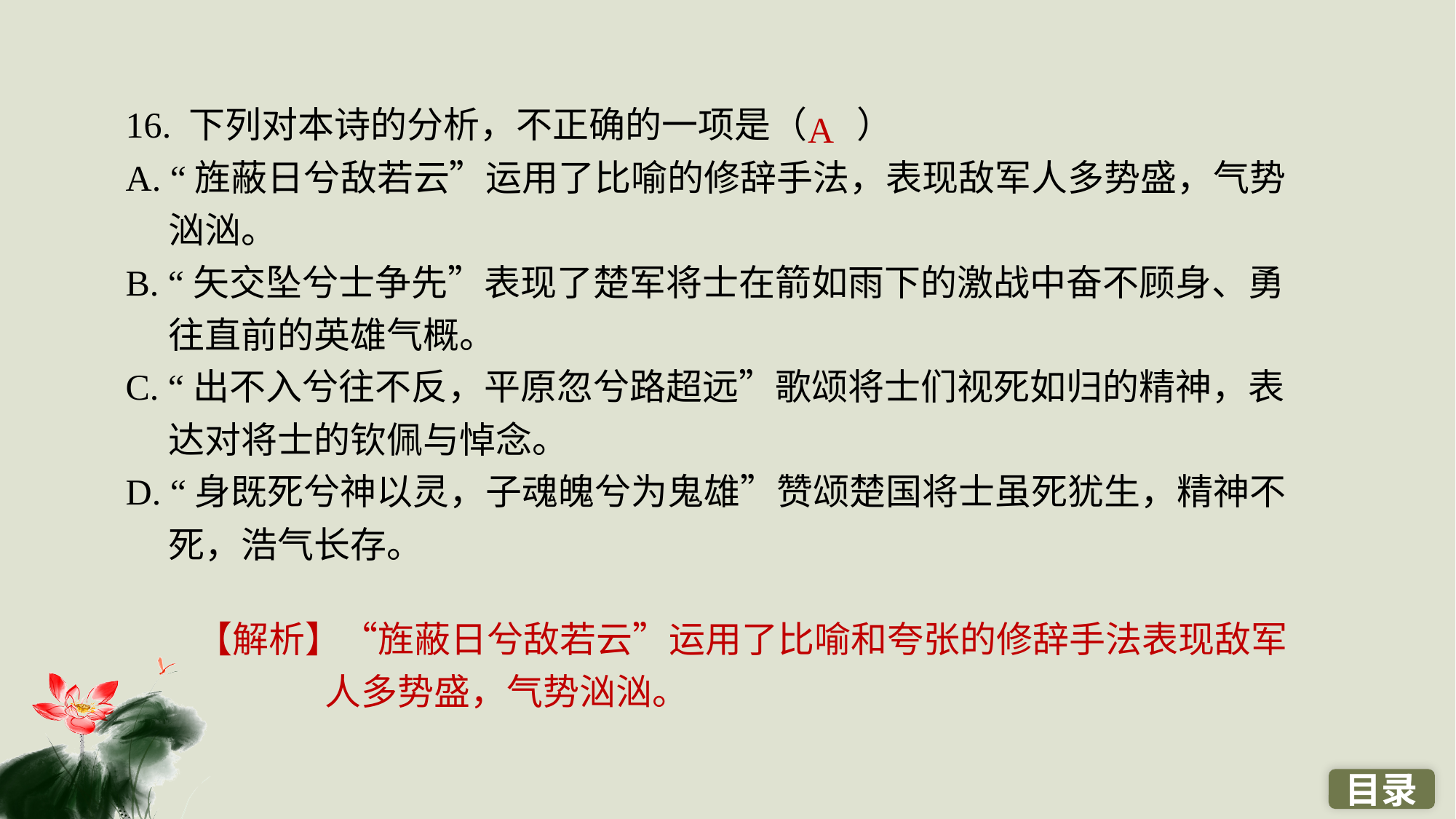

16. 下列对本诗的分析，不正确的一项是（      ）
A. “旌蔽日兮敌若云”运用了比喻的修辞手法，表现敌军人多势盛，气势汹汹。
B. “矢交坠兮士争先”表现了楚军将士在箭如雨下的激战中奋不顾身、勇往直前的英雄气概。
C. “出不入兮往不反，平原忽兮路超远”歌颂将士们视死如归的精神，表达对将士的钦佩与悼念。
D. “身既死兮神以灵，子魂魄兮为鬼雄”赞颂楚国将士虽死犹生，精神不死，浩气长存。
A
【解析】“旌蔽日兮敌若云”运用了比喻和夸张的修辞手法表现敌军人多势盛，气势汹汹。